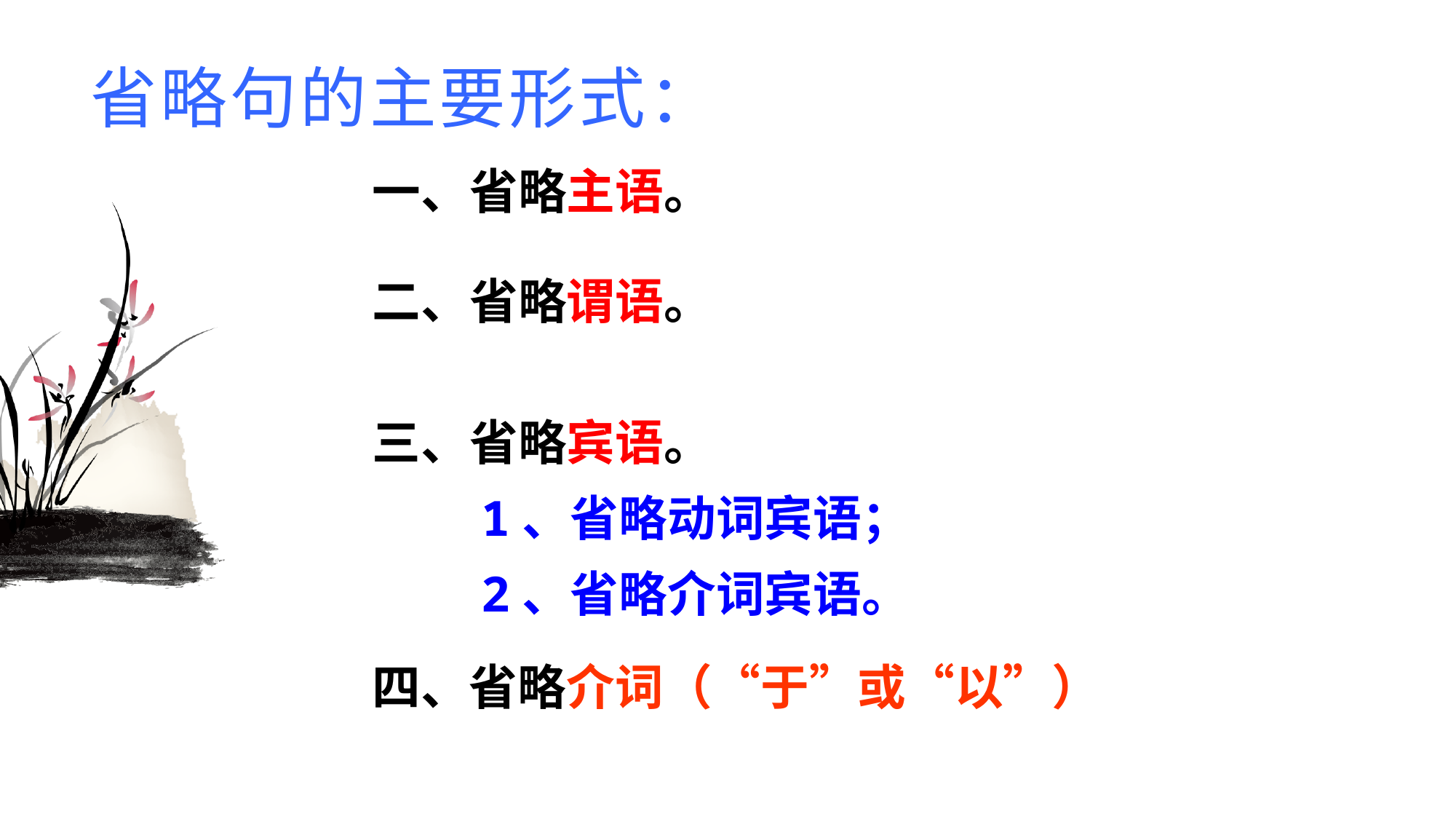

# 省略句的主要形式：
一、省略主语。
二、省略谓语。
三、省略宾语。
　　1、省略动词宾语；
　　2、省略介词宾语。
四、省略介词（“于”或“以”）